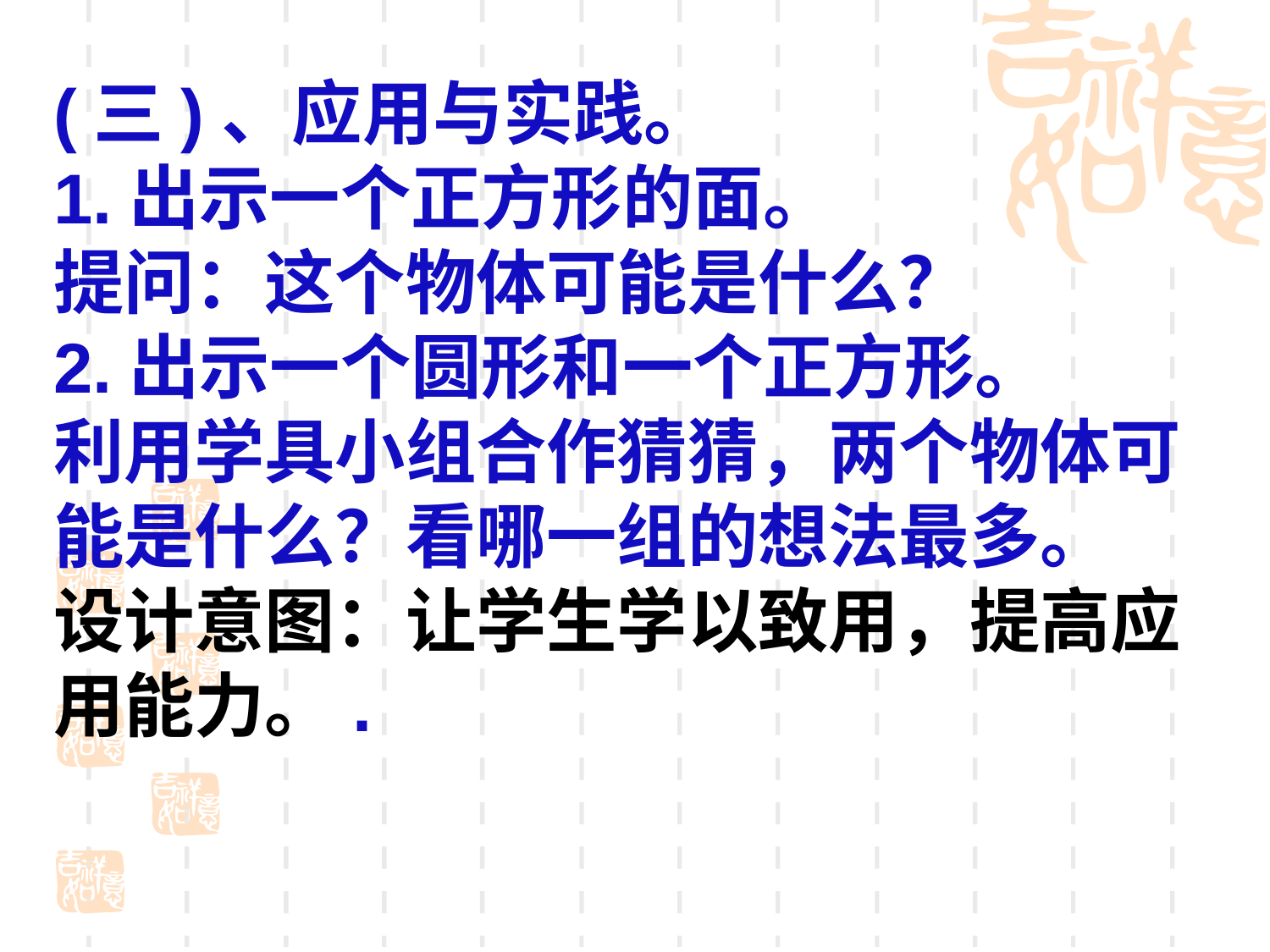

(三)、应用与实践。
1.出示一个正方形的面。
提问：这个物体可能是什么？
2.出示一个圆形和一个正方形。
利用学具小组合作猜猜，两个物体可能是什么？看哪一组的想法最多。
设计意图：让学生学以致用，提高应用能力。.